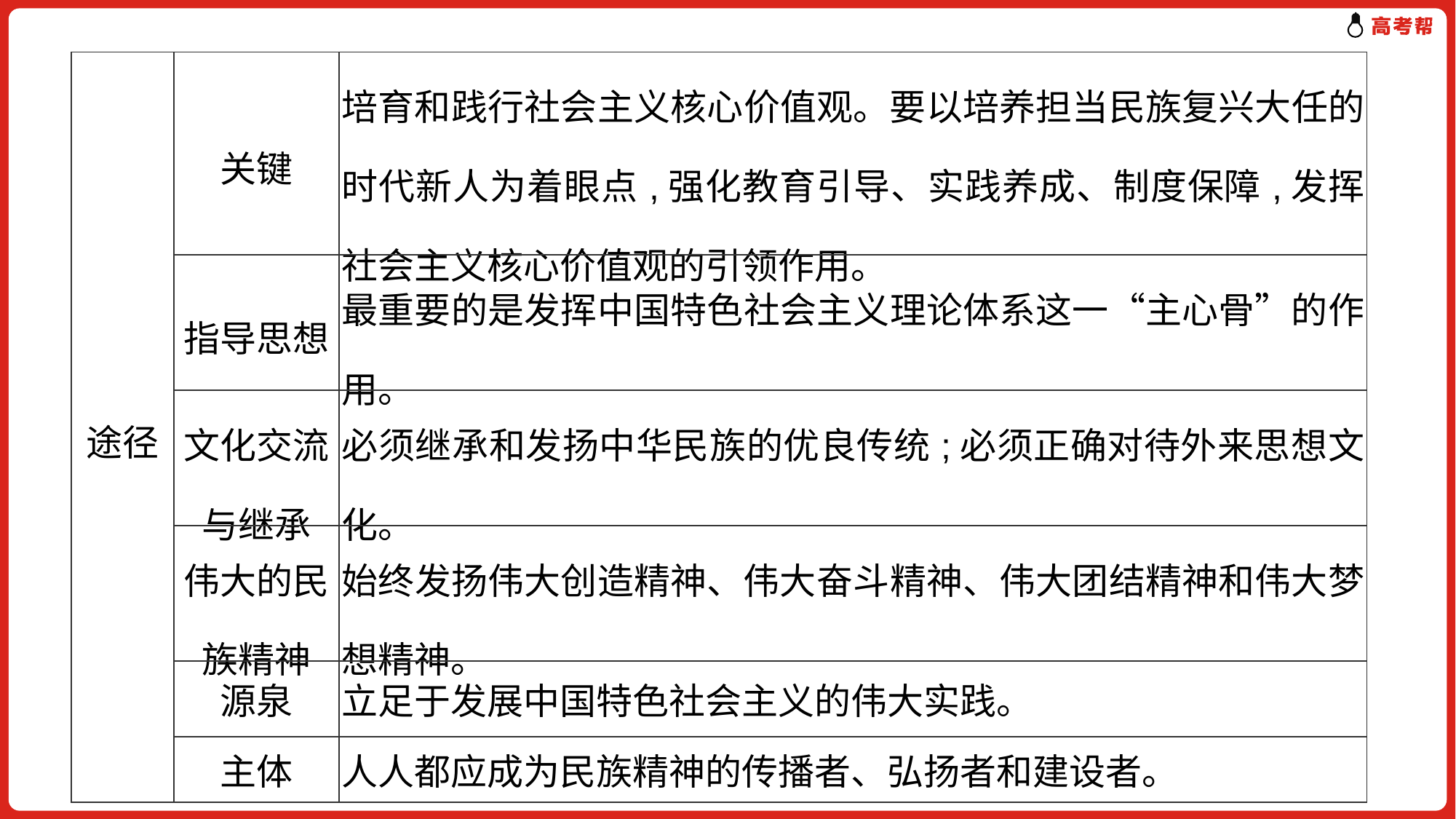

| 途径 | 关键 | 培育和践行社会主义核心价值观。要以培养担当民族复兴大任的时代新人为着眼点,强化教育引导、实践养成、制度保障,发挥社会主义核心价值观的引领作用。 |
| --- | --- | --- |
|  | 指导思想 | 最重要的是发挥中国特色社会主义理论体系这一“主心骨”的作用。 |
|  | 文化交流与继承 | 必须继承和发扬中华民族的优良传统;必须正确对待外来思想文化。 |
|  | 伟大的民族精神 | 始终发扬伟大创造精神、伟大奋斗精神、伟大团结精神和伟大梦想精神。 |
|  | 源泉 | 立足于发展中国特色社会主义的伟大实践。 |
|  | 主体 | 人人都应成为民族精神的传播者、弘扬者和建设者。 |